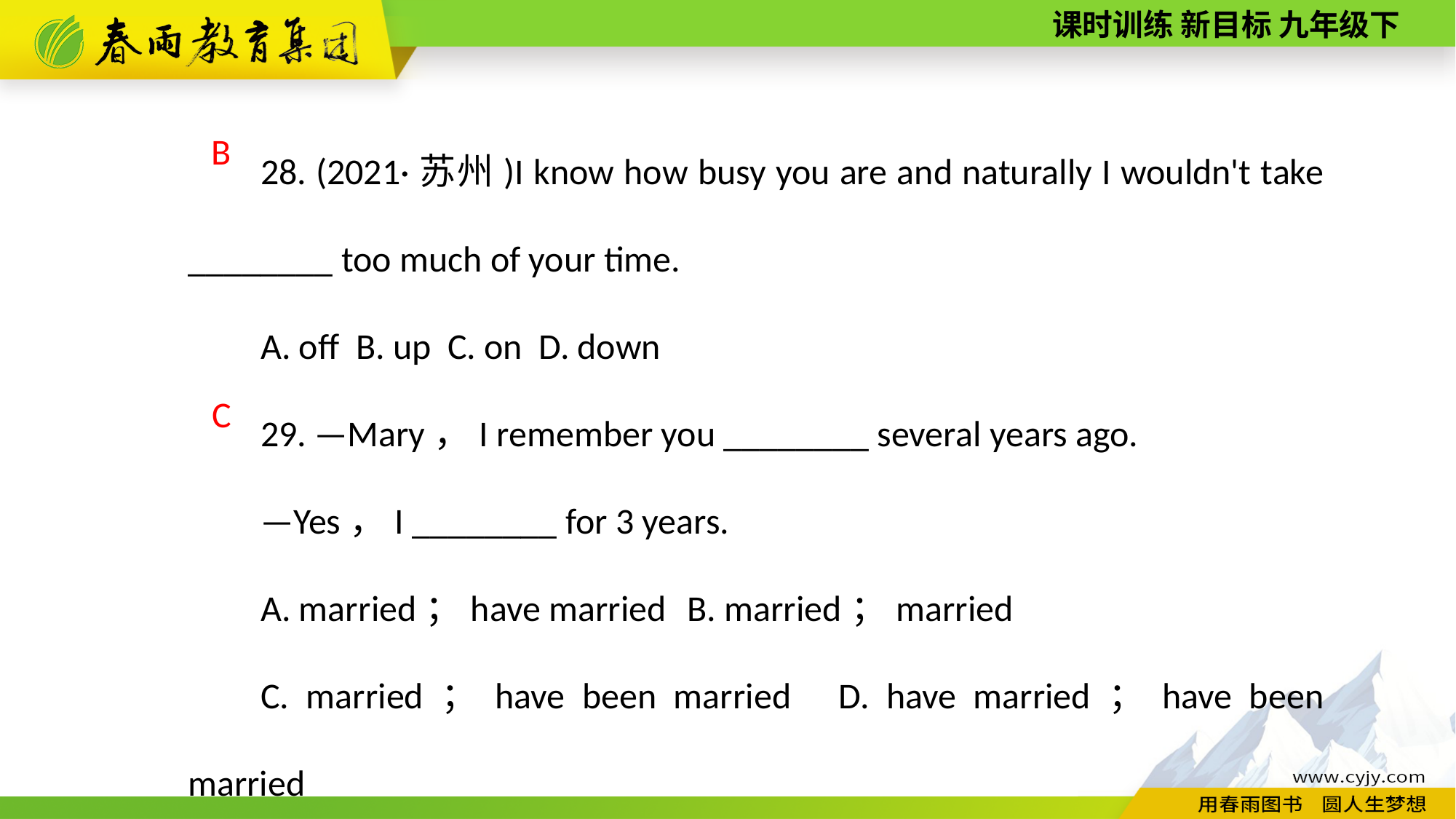

28. (2021·苏州)I know how busy you are and naturally I wouldn't take ________ too much of your time.
A. off  B. up  C. on  D. down
29. —Mary，I remember you ________ several years ago.
—Yes，I ________ for 3 years.
A. married；have married   B. married；married
C. married；have been married   D. have married；have been married
B
C